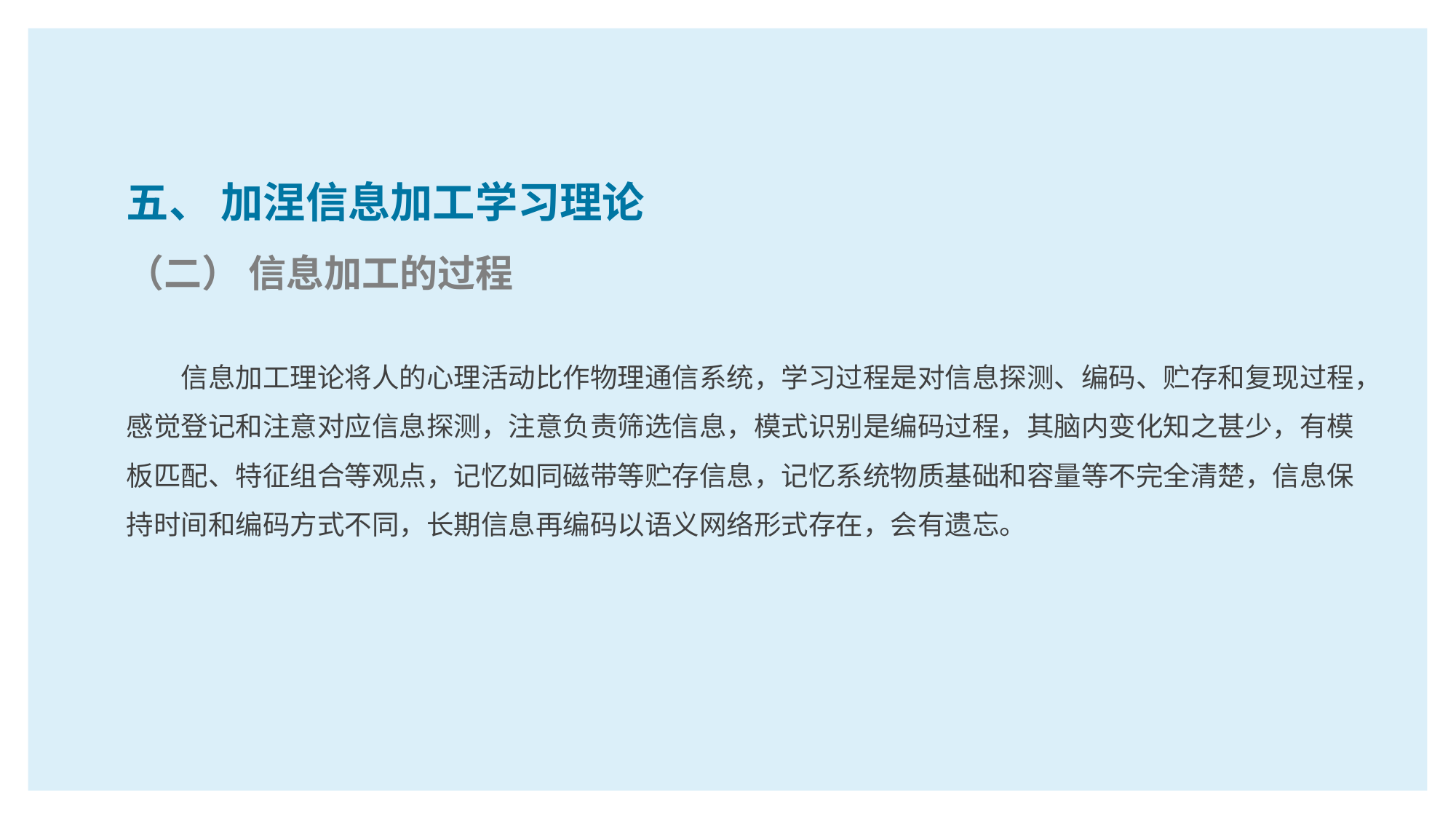

五、 加涅信息加工学习理论
（二） 信息加工的过程

信息加工理论将人的心理活动比作物理通信系统，学习过程是对信息探测、编码、贮存和复现过程，感觉登记和注意对应信息探测，注意负责筛选信息，模式识别是编码过程，其脑内变化知之甚少，有模板匹配、特征组合等观点，记忆如同磁带等贮存信息，记忆系统物质基础和容量等不完全清楚，信息保持时间和编码方式不同，长期信息再编码以语义网络形式存在，会有遗忘。